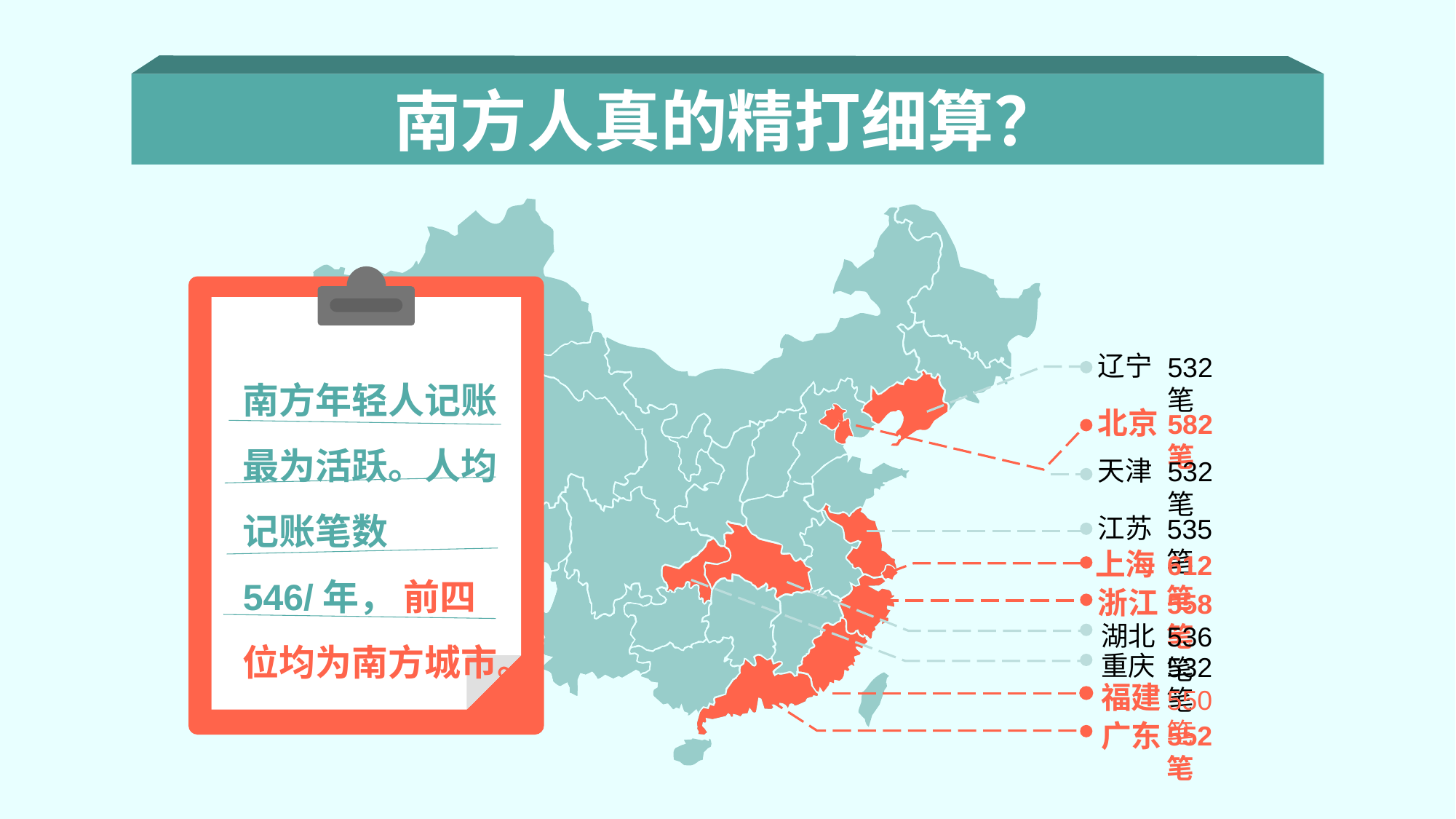

南方人真的精打细算？

辽宁
532笔
南方年轻人记账最为活跃。人均记账笔数546/年， 前四位均为南方城市。

北京
582笔

天津
532笔

江苏
535笔

上海
612笔

浙江

558笔

湖北
536笔

重庆
532笔

福建
550笔

广东
552笔